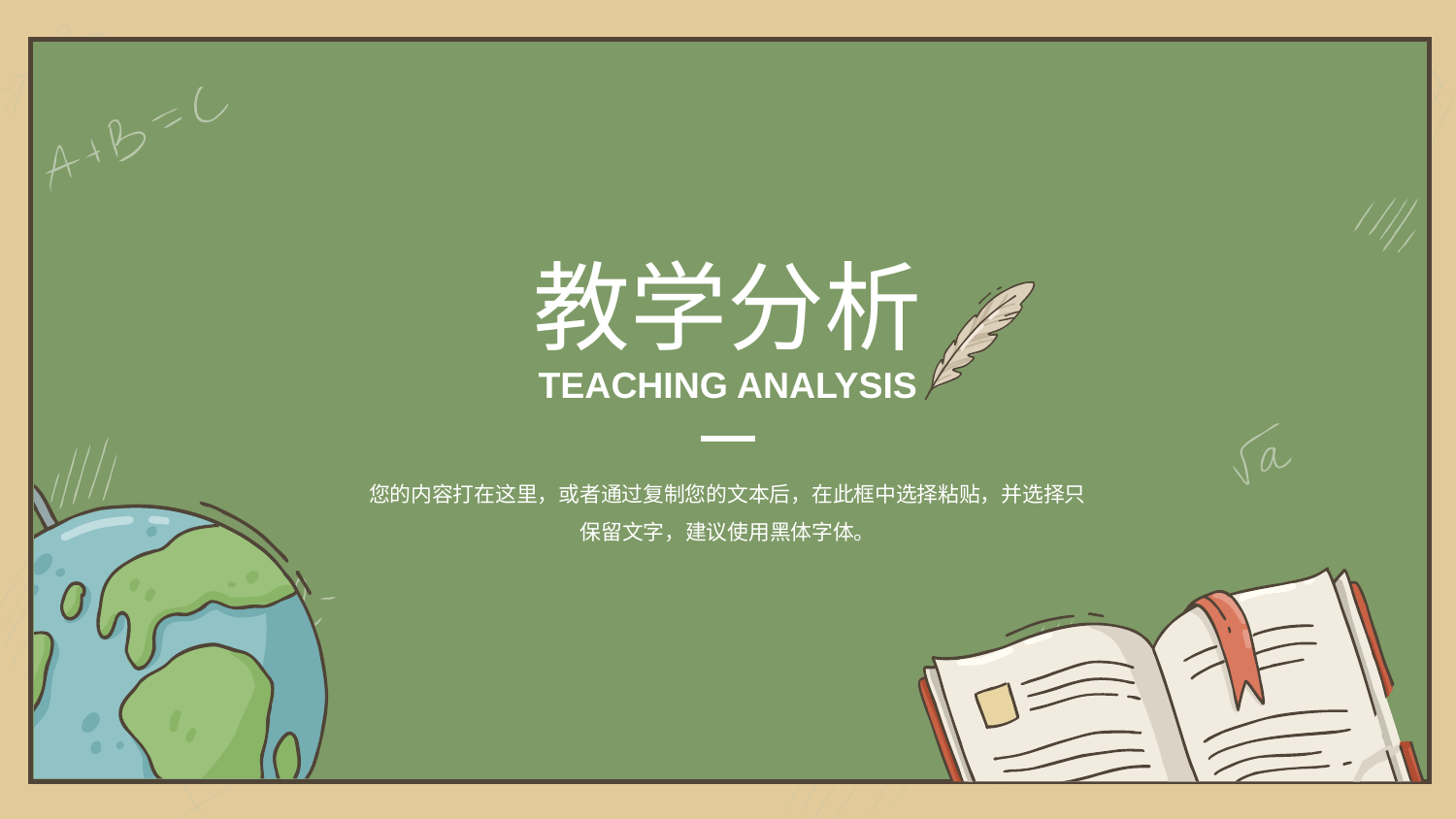

教学分析

TEACHING ANALYSIS
您的内容打在这里，或者通过复制您的文本后，在此框中选择粘贴，并选择只保留文字，建议使用黑体字体。